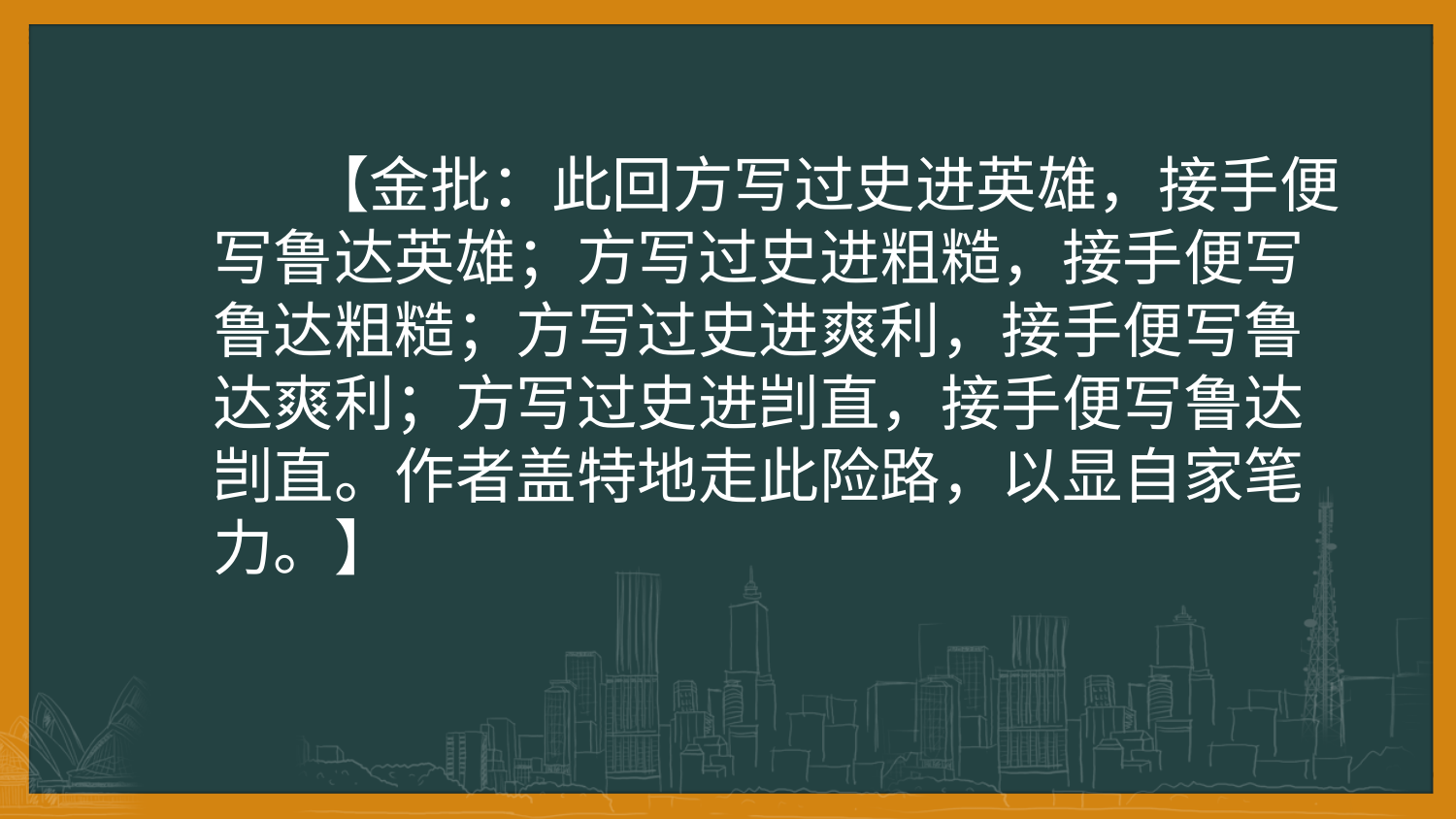

【金批：此回方写过史进英雄，接手便写鲁达英雄；方写过史进粗糙，接手便写鲁达粗糙；方写过史进爽利，接手便写鲁达爽利；方写过史进剀直，接手便写鲁达剀直。作者盖特地走此险路，以显自家笔力。】